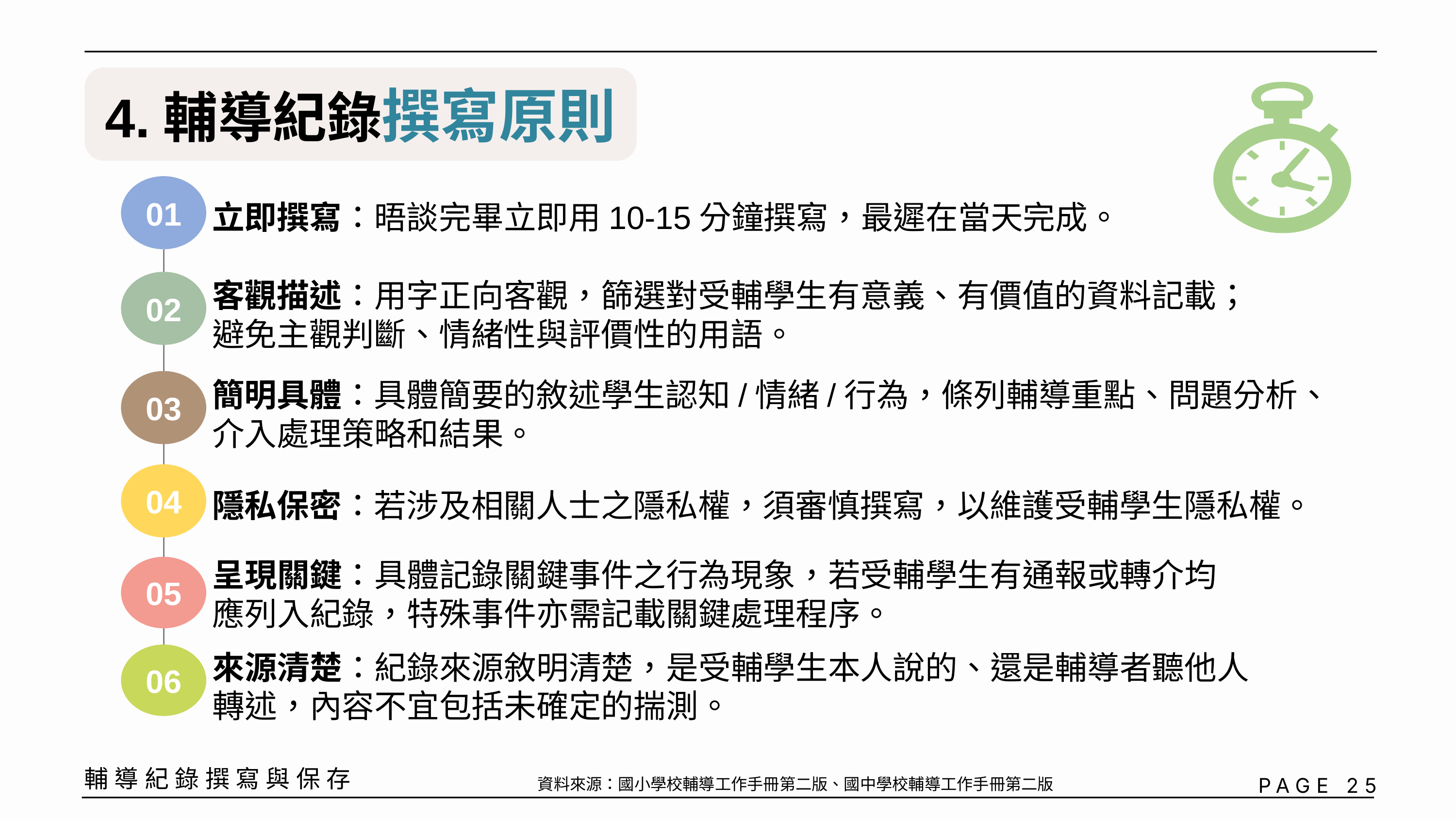

4.輔導紀錄撰寫原則

01
02
03
04
05
06
立即撰寫：晤談完畢立即用10-15分鐘撰寫，最遲在當天完成。
客觀描述：用字正向客觀，篩選對受輔學生有意義、有價值的資料記載；避免主觀判斷、情緒性與評價性的用語。
簡明具體：具體簡要的敘述學生認知/情緒/行為，條列輔導重點、問題分析、介入處理策略和結果。
隱私保密：若涉及相關人士之隱私權，須審慎撰寫，以維護受輔學生隱私權。
呈現關鍵：具體記錄關鍵事件之行為現象，若受輔學生有通報或轉介均應列入紀錄，特殊事件亦需記載關鍵處理程序。
來源清楚：紀錄來源敘明清楚，是受輔學生本人說的、還是輔導者聽他人轉述，內容不宜包括未確定的揣測。
輔導紀錄撰寫與保存
PAGE 25
資料來源：國小學校輔導工作手冊第二版、國中學校輔導工作手冊第二版